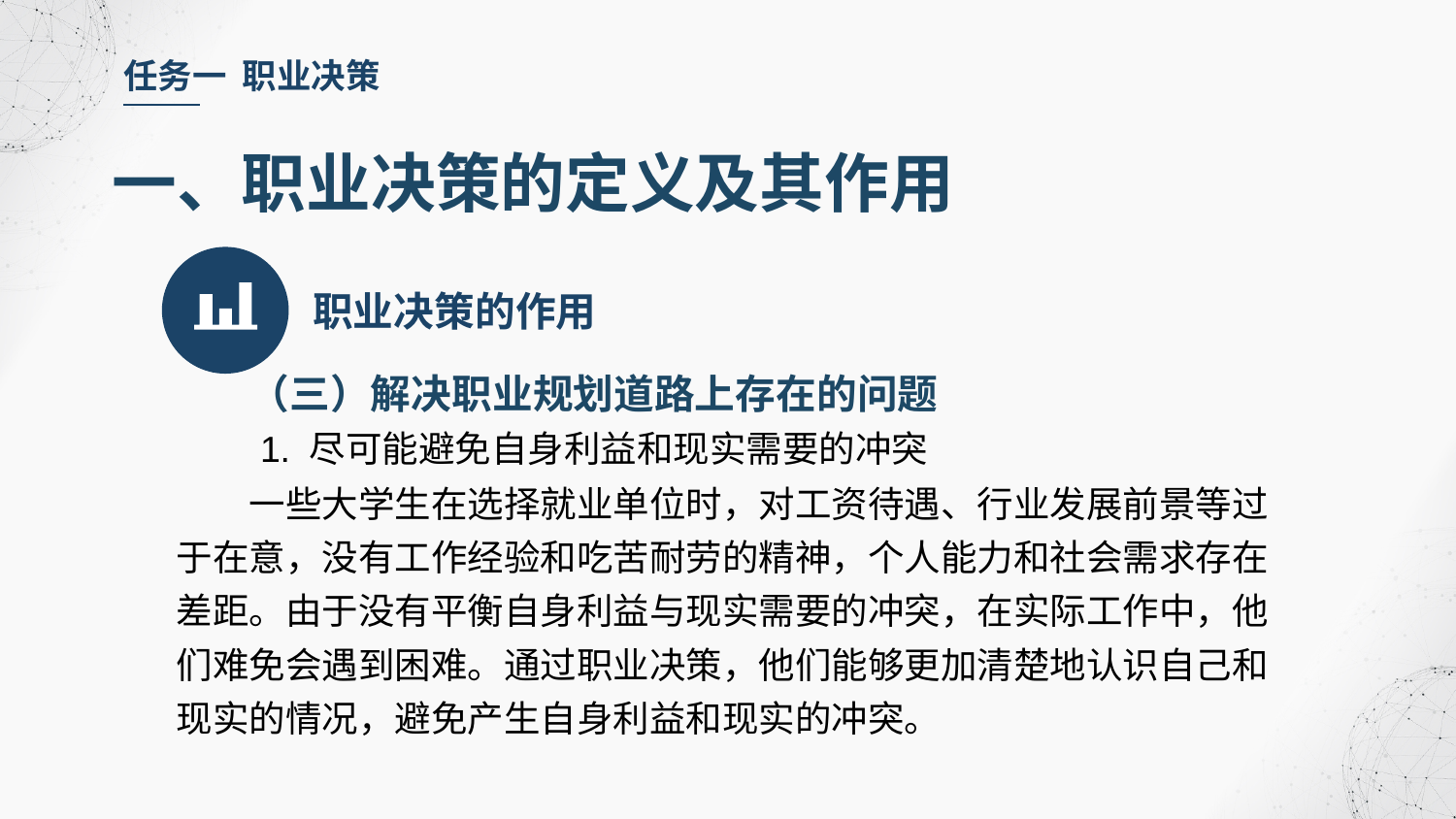

任务一  职业决策
一、职业决策的定义及其作用

职业决策的作用
（三）解决职业规划道路上存在的问题
 1. 尽可能避免自身利益和现实需要的冲突
一些大学生在选择就业单位时，对工资待遇、行业发展前景等过于在意，没有工作经验和吃苦耐劳的精神，个人能力和社会需求存在差距。由于没有平衡自身利益与现实需要的冲突，在实际工作中，他们难免会遇到困难。通过职业决策，他们能够更加清楚地认识自己和现实的情况，避免产生自身利益和现实的冲突。